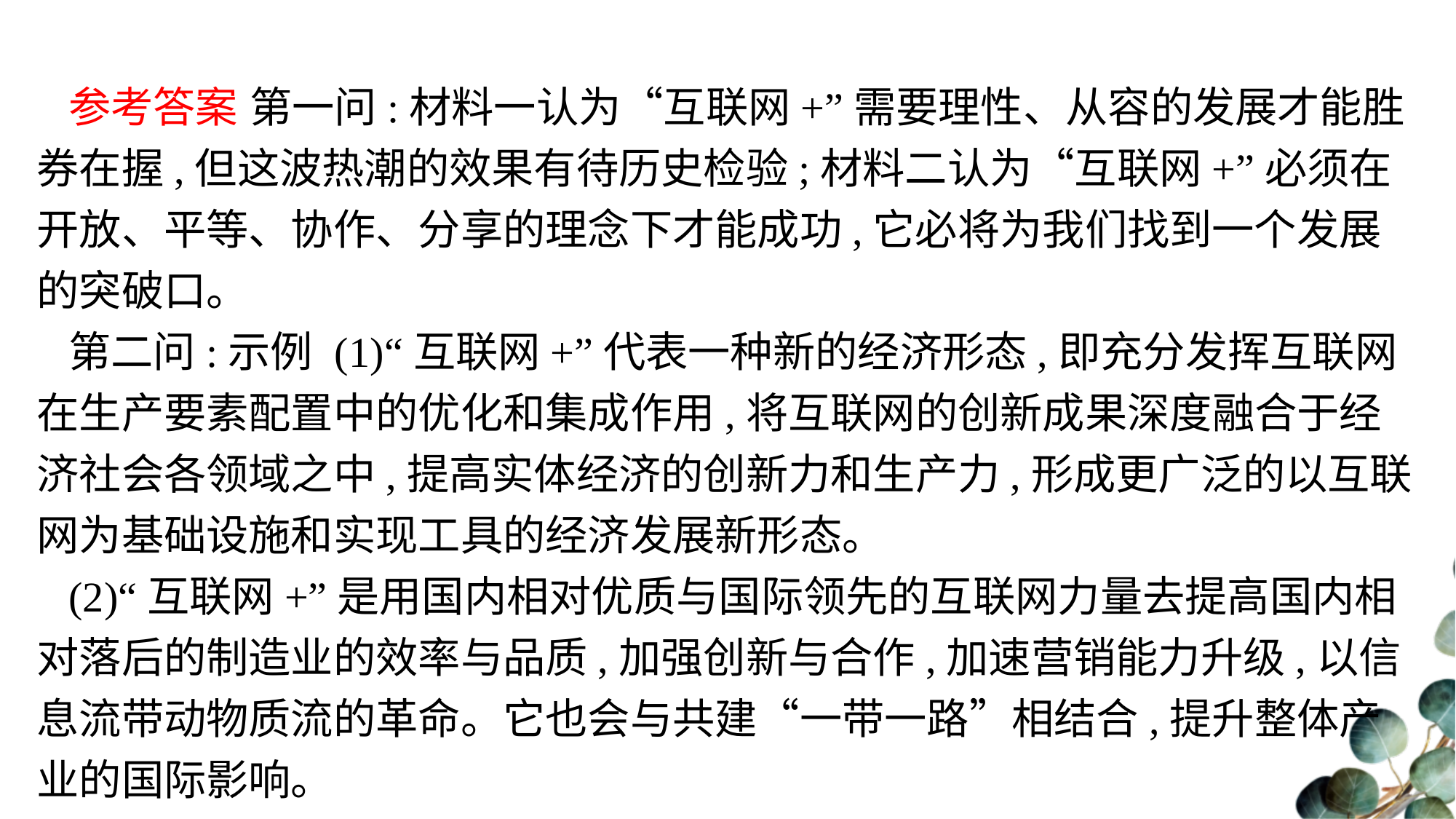

参考答案 第一问:材料一认为“互联网+”需要理性、从容的发展才能胜券在握,但这波热潮的效果有待历史检验;材料二认为“互联网+”必须在开放、平等、协作、分享的理念下才能成功,它必将为我们找到一个发展的突破口。
第二问:示例 (1)“互联网+”代表一种新的经济形态,即充分发挥互联网在生产要素配置中的优化和集成作用,将互联网的创新成果深度融合于经济社会各领域之中,提高实体经济的创新力和生产力,形成更广泛的以互联网为基础设施和实现工具的经济发展新形态。
(2)“互联网+”是用国内相对优质与国际领先的互联网力量去提高国内相对落后的制造业的效率与品质,加强创新与合作,加速营销能力升级,以信息流带动物质流的革命。它也会与共建“一带一路”相结合,提升整体产业的国际影响。